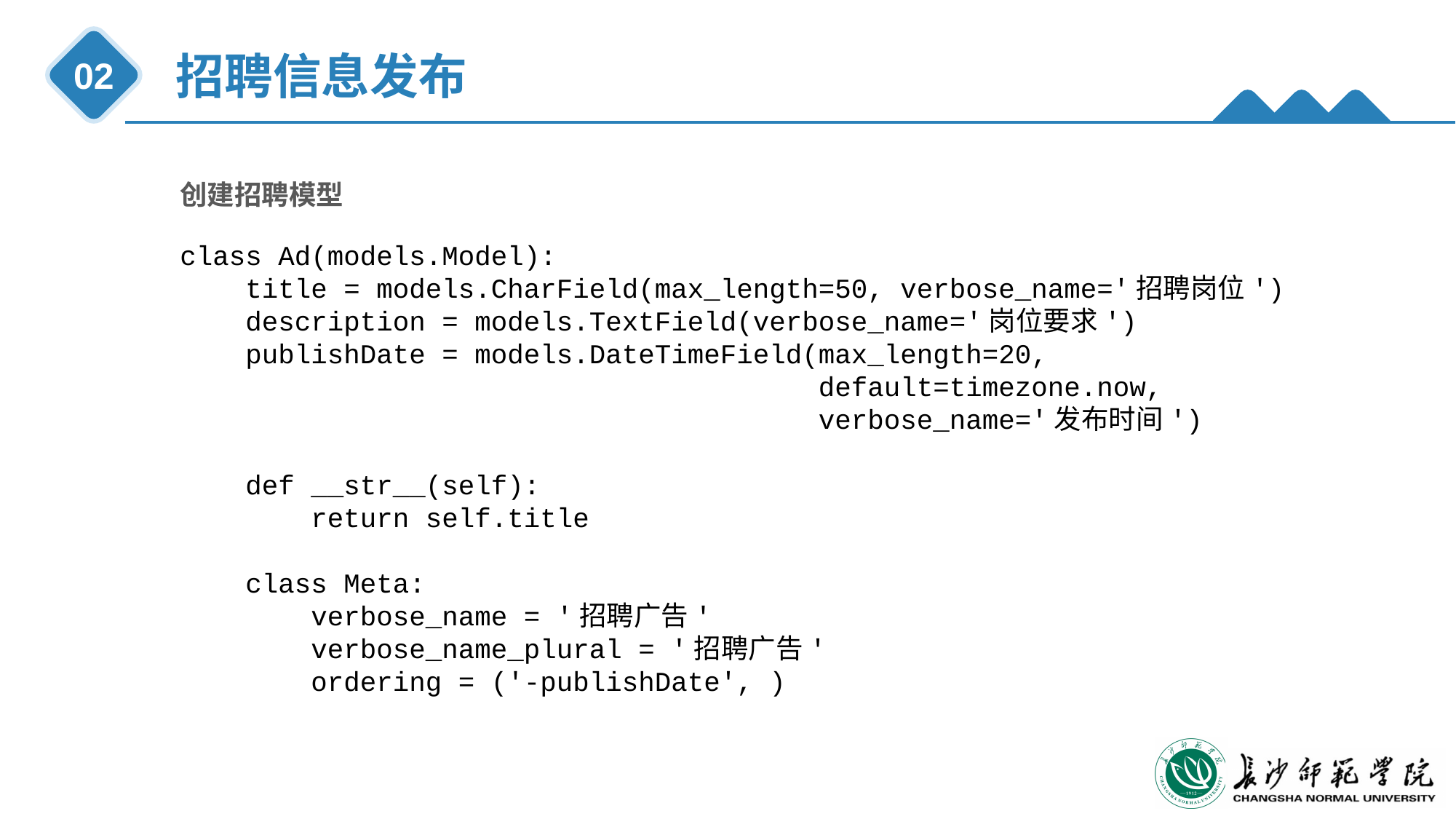

招聘信息发布
02

创建招聘模型
class Ad(models.Model):
    title = models.CharField(max_length=50, verbose_name='招聘岗位')
    description = models.TextField(verbose_name='岗位要求')
    publishDate = models.DateTimeField(max_length=20,
                                       default=timezone.now,
                                       verbose_name='发布时间')

    def __str__(self):
        return self.title

    class Meta:
        verbose_name = '招聘广告'
        verbose_name_plural = '招聘广告'
        ordering = ('-publishDate', )